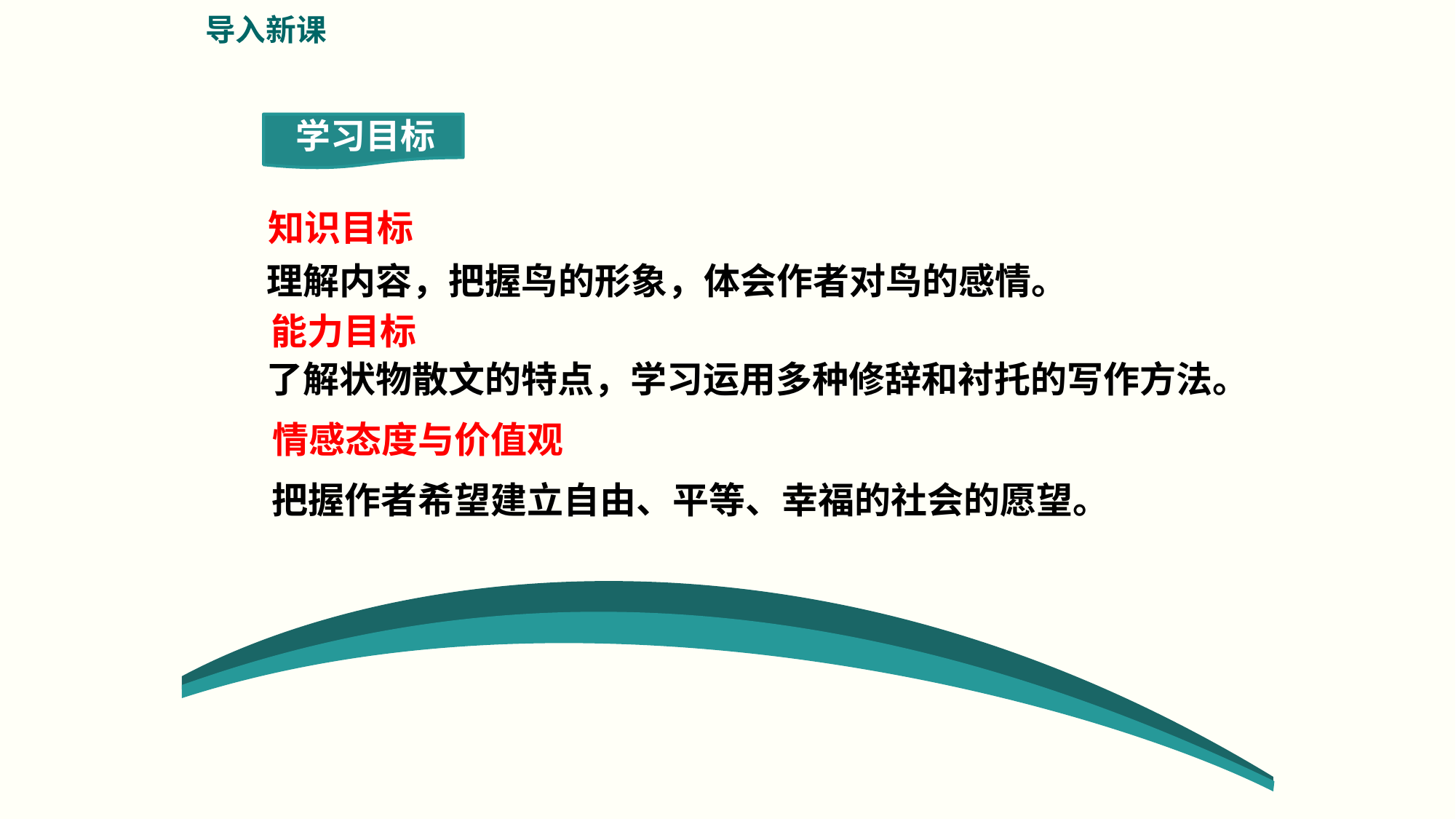

导入新课
https://www.ypppt.com/
学习目标

知识目标
理解内容，把握鸟的形象，体会作者对鸟的感情。
能力目标
了解状物散文的特点，学习运用多种修辞和衬托的写作方法。
情感态度与价值观
把握作者希望建立自由、平等、幸福的社会的愿望。